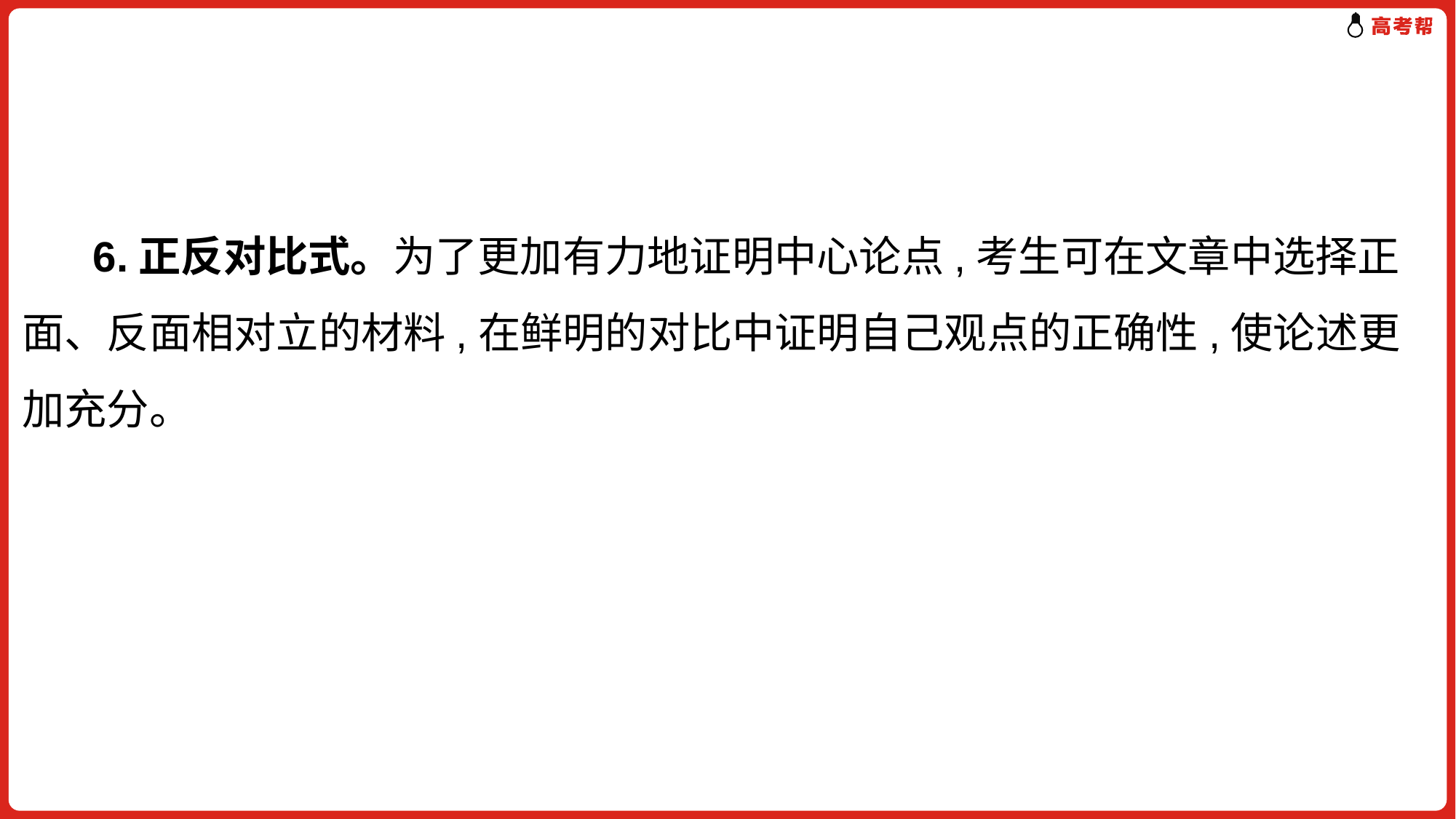

6.正反对比式。为了更加有力地证明中心论点,考生可在文章中选择正面、反面相对立的材料,在鲜明的对比中证明自己观点的正确性,使论述更加充分。